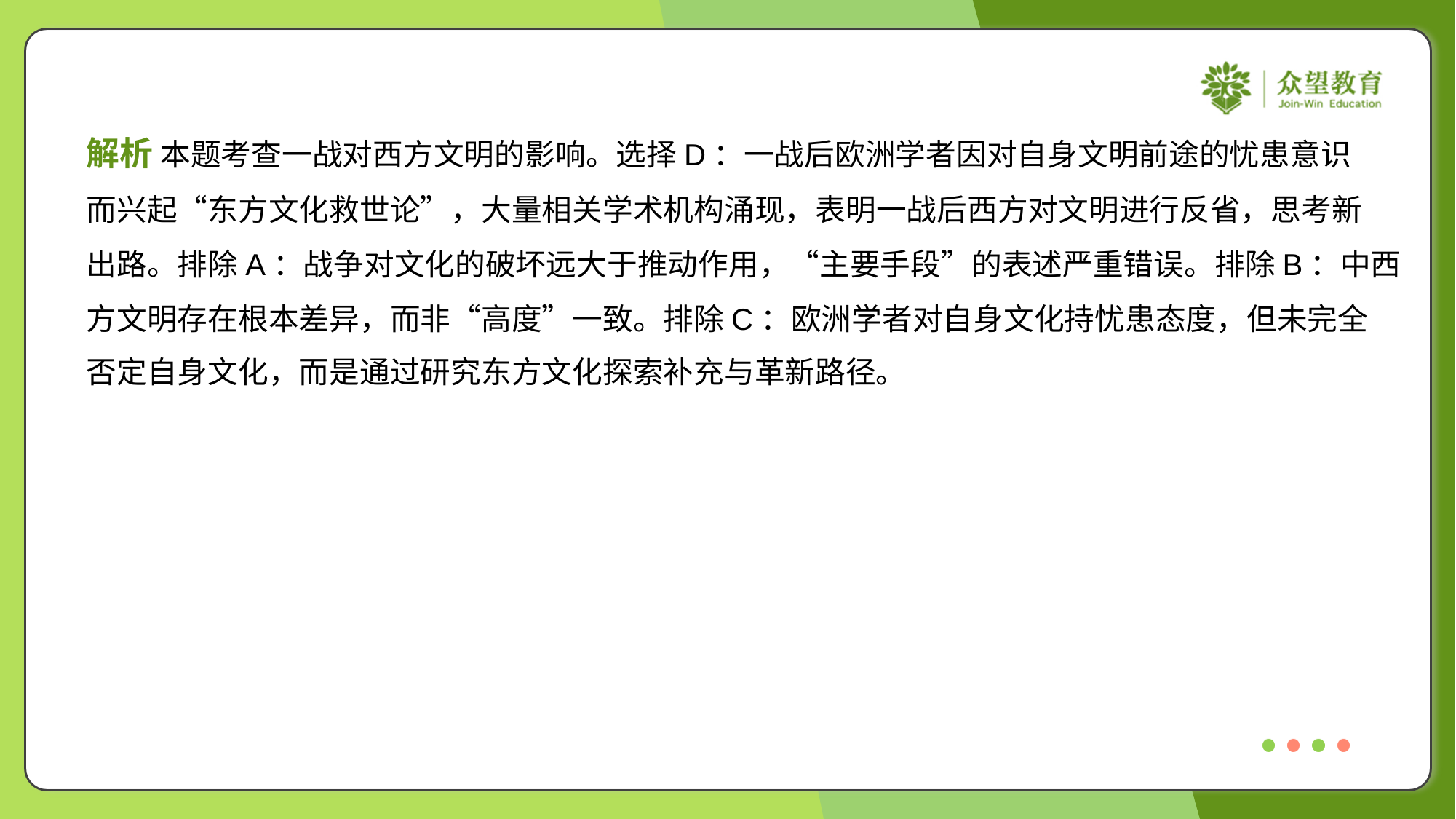

解析 本题考查一战对西方文明的影响。选择D：一战后欧洲学者因对自身文明前途的忧患意识
而兴起“东方文化救世论”，大量相关学术机构涌现，表明一战后西方对文明进行反省，思考新
出路。排除A：战争对文化的破坏远大于推动作用，“主要手段”的表述严重错误。排除B：中西
方文明存在根本差异，而非“高度”一致。排除C：欧洲学者对自身文化持忧患态度，但未完全
否定自身文化，而是通过研究东方文化探索补充与革新路径。